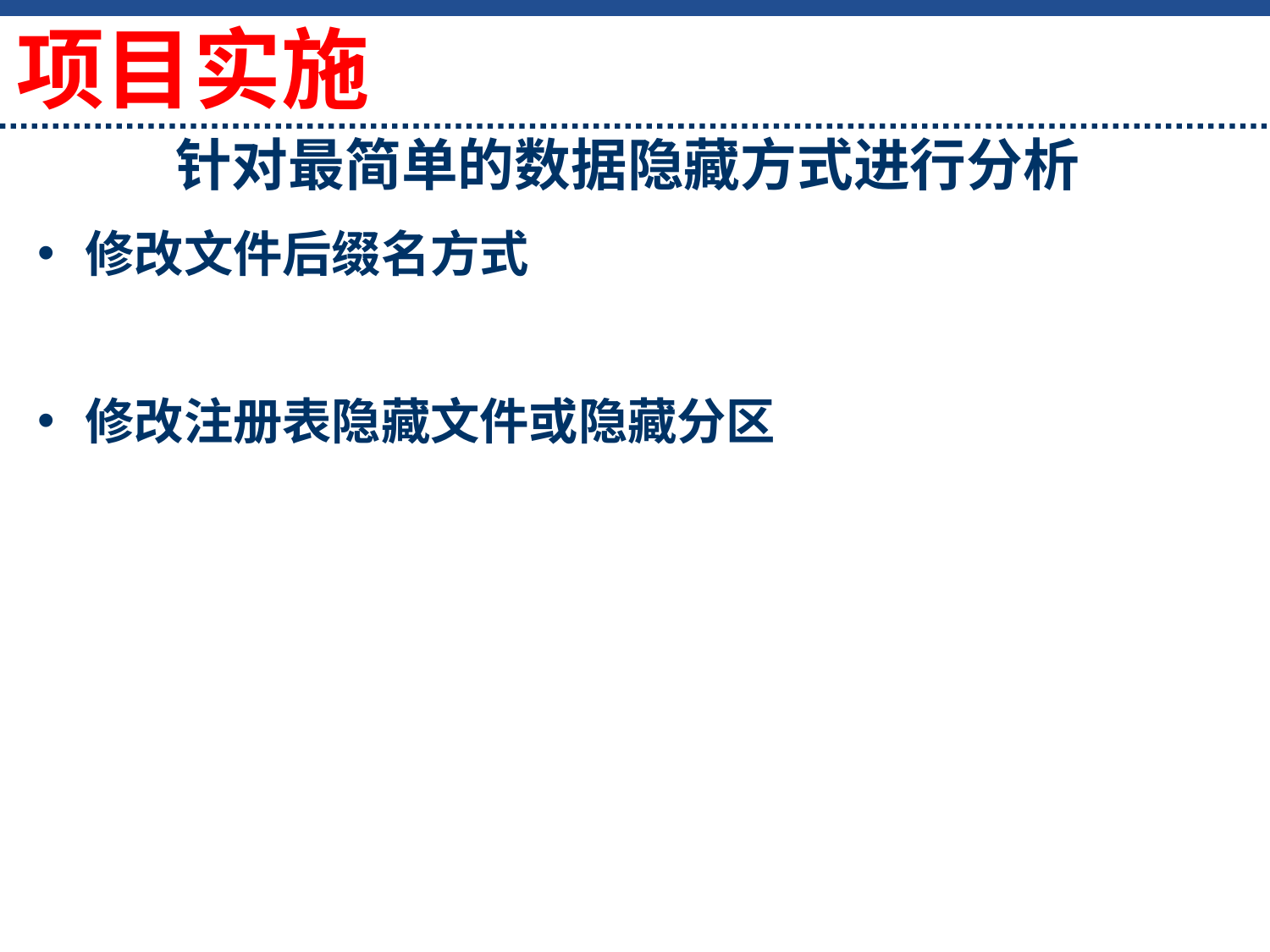

针对最简单的数据隐藏方式进行分析
修改文件后缀名方式

修改注册表隐藏文件或隐藏分区
项目实施